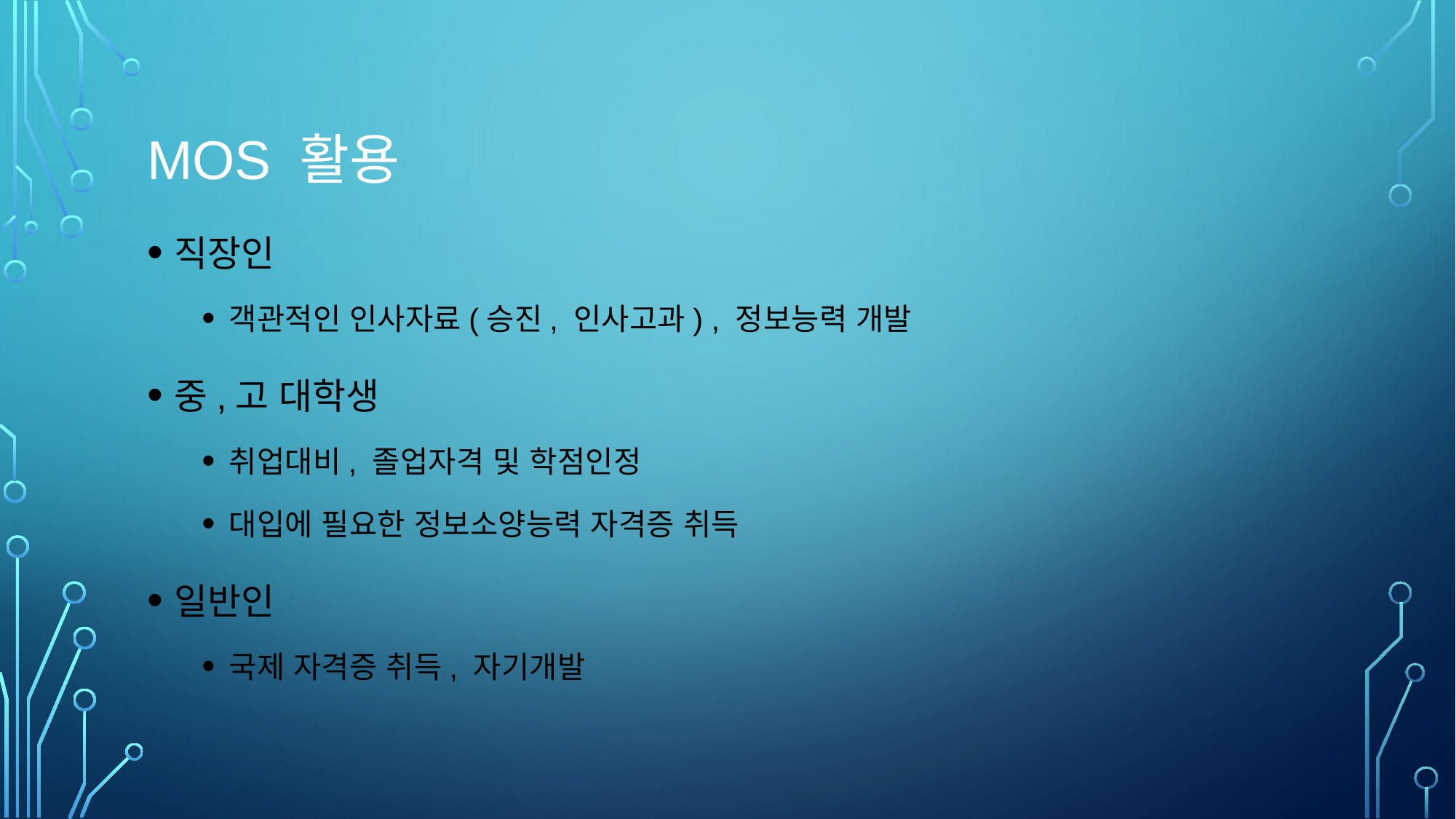

# Mos 활용
직장인
객관적인 인사자료(승진, 인사고과) , 정보능력 개발
중,고 대학생
취업대비, 졸업자격 및 학점인정
대입에 필요한 정보소양능력 자격증 취득
일반인
국제 자격증 취득, 자기개발